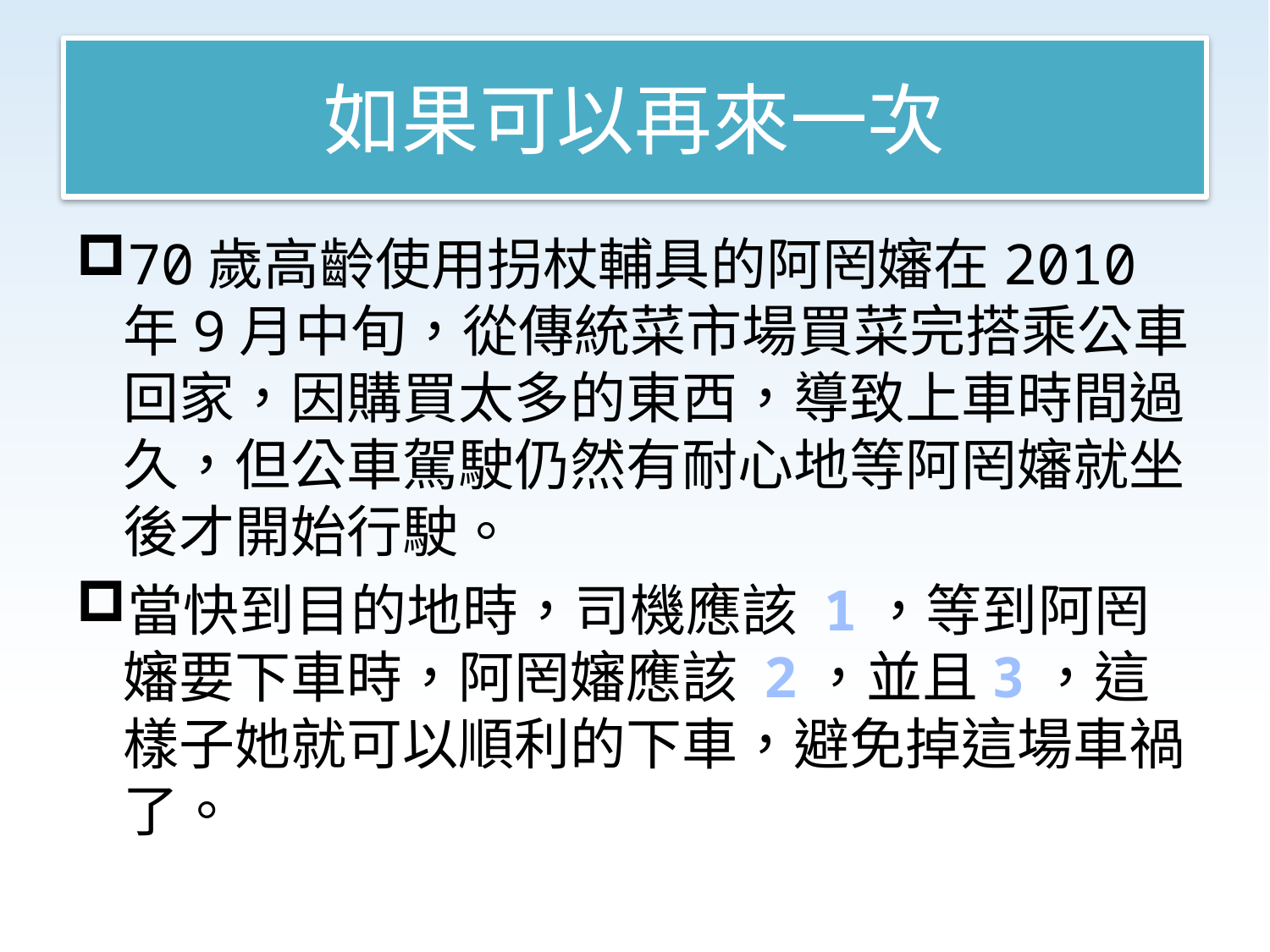

# 如果可以再來一次
70歲高齡使用拐杖輔具的阿罔嬸在2010年9月中旬，從傳統菜市場買菜完搭乘公車回家，因購買太多的東西，導致上車時間過久，但公車駕駛仍然有耐心地等阿罔嬸就坐後才開始行駛。
當快到目的地時，司機應該 1，等到阿罔嬸要下車時，阿罔嬸應該 2，並且3，這樣子她就可以順利的下車，避免掉這場車禍了。